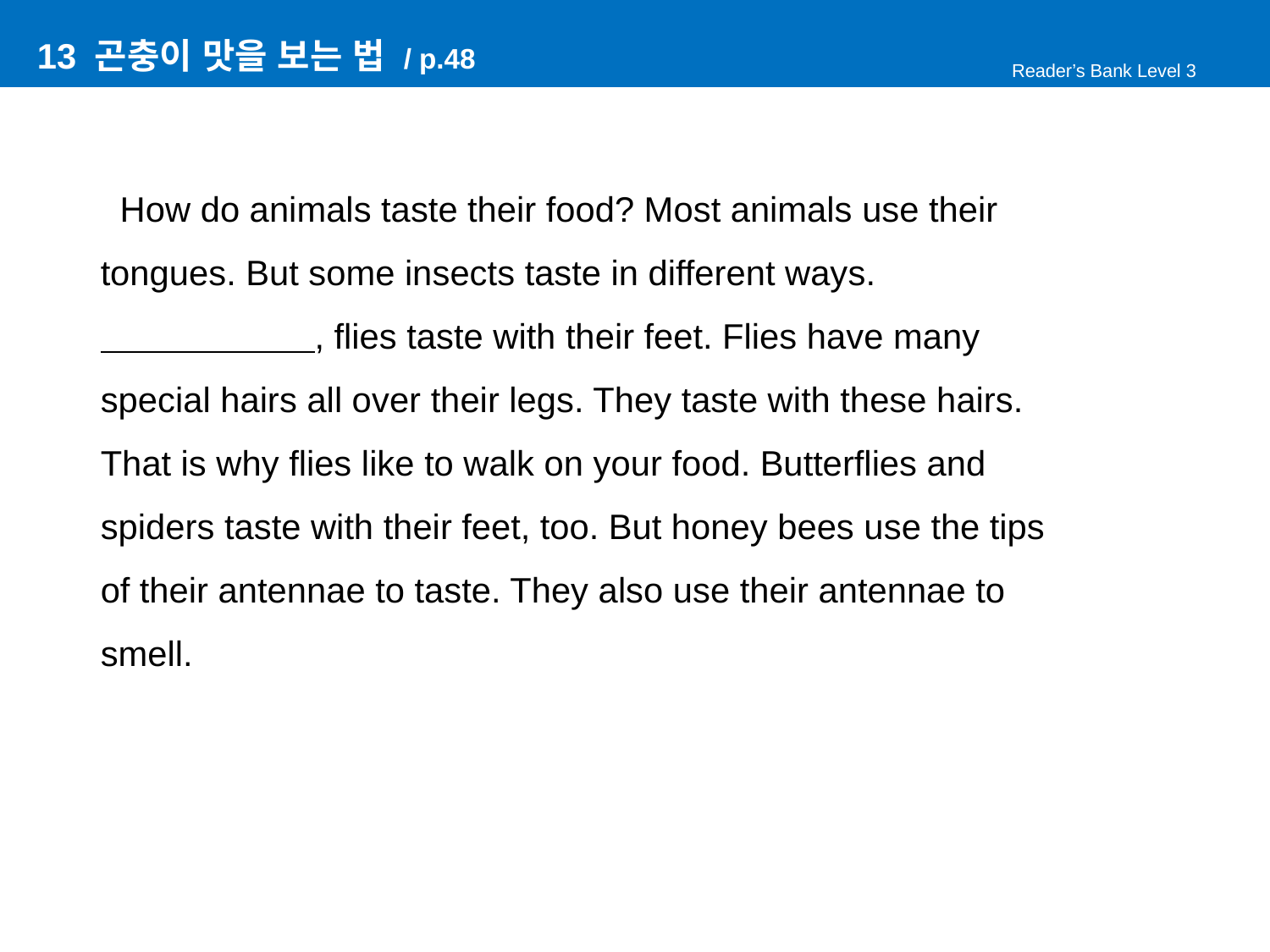

# 13 곤충이 맛을 보는 법 / p.48
Reader’s Bank Level 3

  How do animals taste their food? Most animals use their
tongues. But some insects taste in different ways.
                      , flies taste with their feet. Flies have many
special hairs all over their legs. They taste with these hairs.
That is why flies like to walk on your food. Butterflies and
spiders taste with their feet, too. But honey bees use the tips
of their antennae to taste. They also use their antennae to
smell.